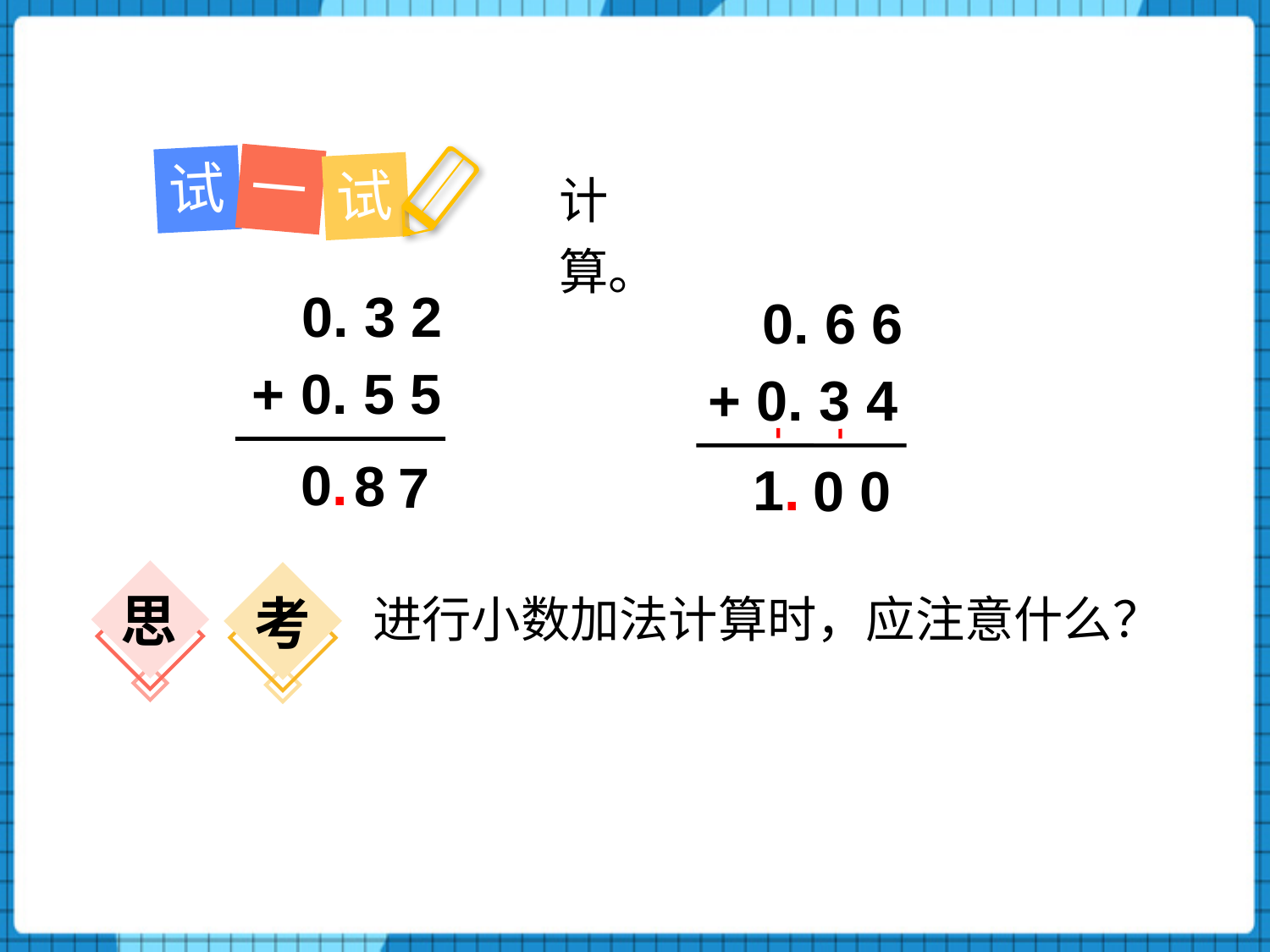

一
试
试
计算。
   0. 3 2
   0. 6 6
+ 0. 5 5
+ 0. 3 4

  0.
8
7

  1.
0
0

思
考
进行小数加法计算时，应注意什么？